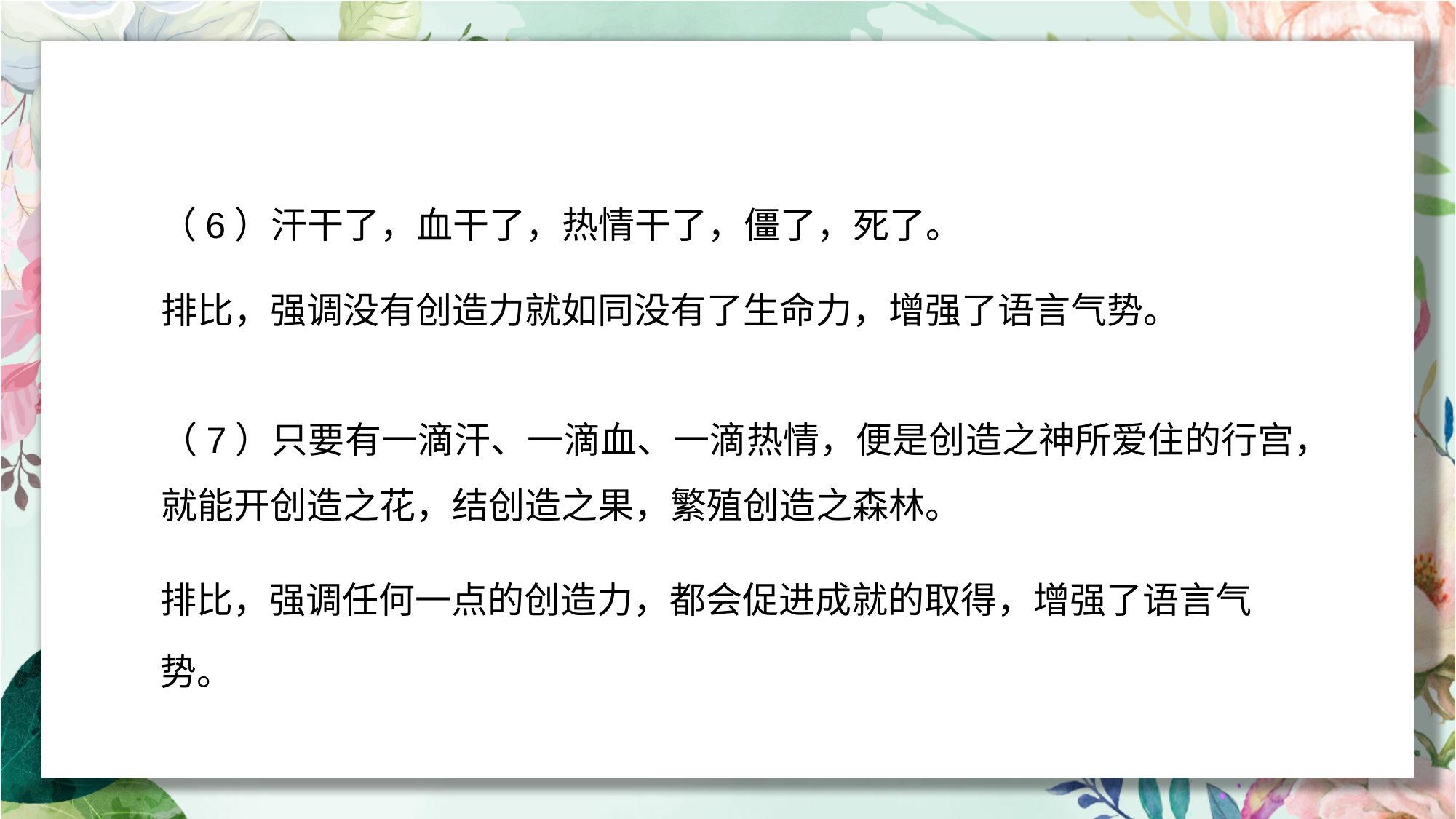

（6）汗干了，血干了，热情干了，僵了，死了。
排比，强调没有创造力就如同没有了生命力，增强了语言气势。
（7）只要有一滴汗、一滴血、一滴热情，便是创造之神所爱住的行宫，就能开创造之花，结创造之果，繁殖创造之森林。
排比，强调任何一点的创造力，都会促进成就的取得，增强了语言气势。